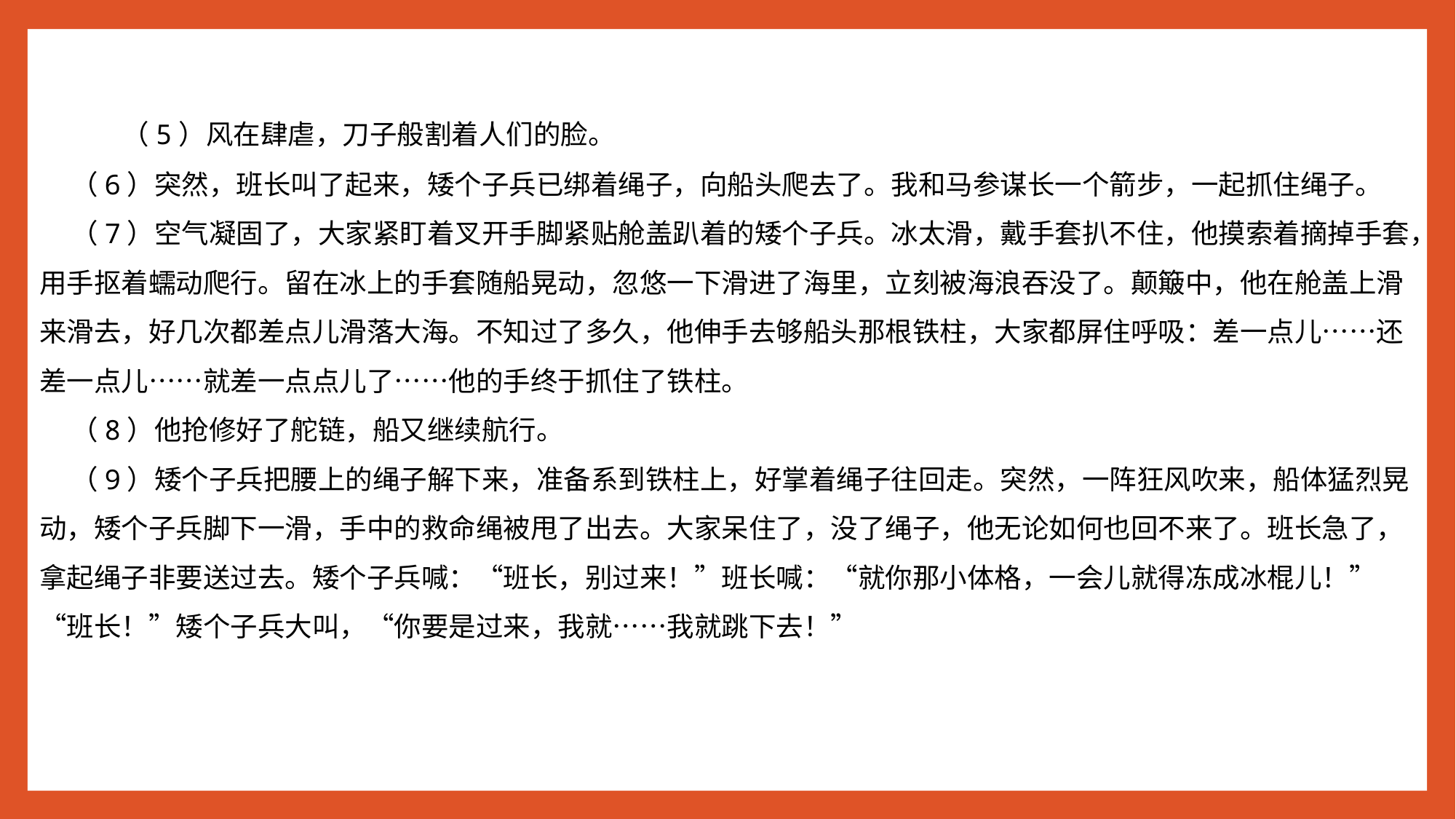

（5）风在肆虐，刀子般割着人们的脸。
    （6）突然，班长叫了起来，矮个子兵已绑着绳子，向船头爬去了。我和马参谋长一个箭步，一起抓住绳子。
    （7）空气凝固了，大家紧盯着叉开手脚紧贴舱盖趴着的矮个子兵。冰太滑，戴手套扒不住，他摸索着摘掉手套，用手抠着蠕动爬行。留在冰上的手套随船晃动，忽悠一下滑进了海里，立刻被海浪吞没了。颠簸中，他在舱盖上滑来滑去，好几次都差点儿滑落大海。不知过了多久，他伸手去够船头那根铁柱，大家都屏住呼吸：差一点儿……还差一点儿……就差一点点儿了……他的手终于抓住了铁柱。
    （8）他抢修好了舵链，船又继续航行。
    （9）矮个子兵把腰上的绳子解下来，准备系到铁柱上，好掌着绳子往回走。突然，一阵狂风吹来，船体猛烈晃动，矮个子兵脚下一滑，手中的救命绳被甩了出去。大家呆住了，没了绳子，他无论如何也回不来了。班长急了，拿起绳子非要送过去。矮个子兵喊：“班长，别过来！”班长喊：“就你那小体格，一会儿就得冻成冰棍儿！”“班长！”矮个子兵大叫，“你要是过来，我就……我就跳下去！”